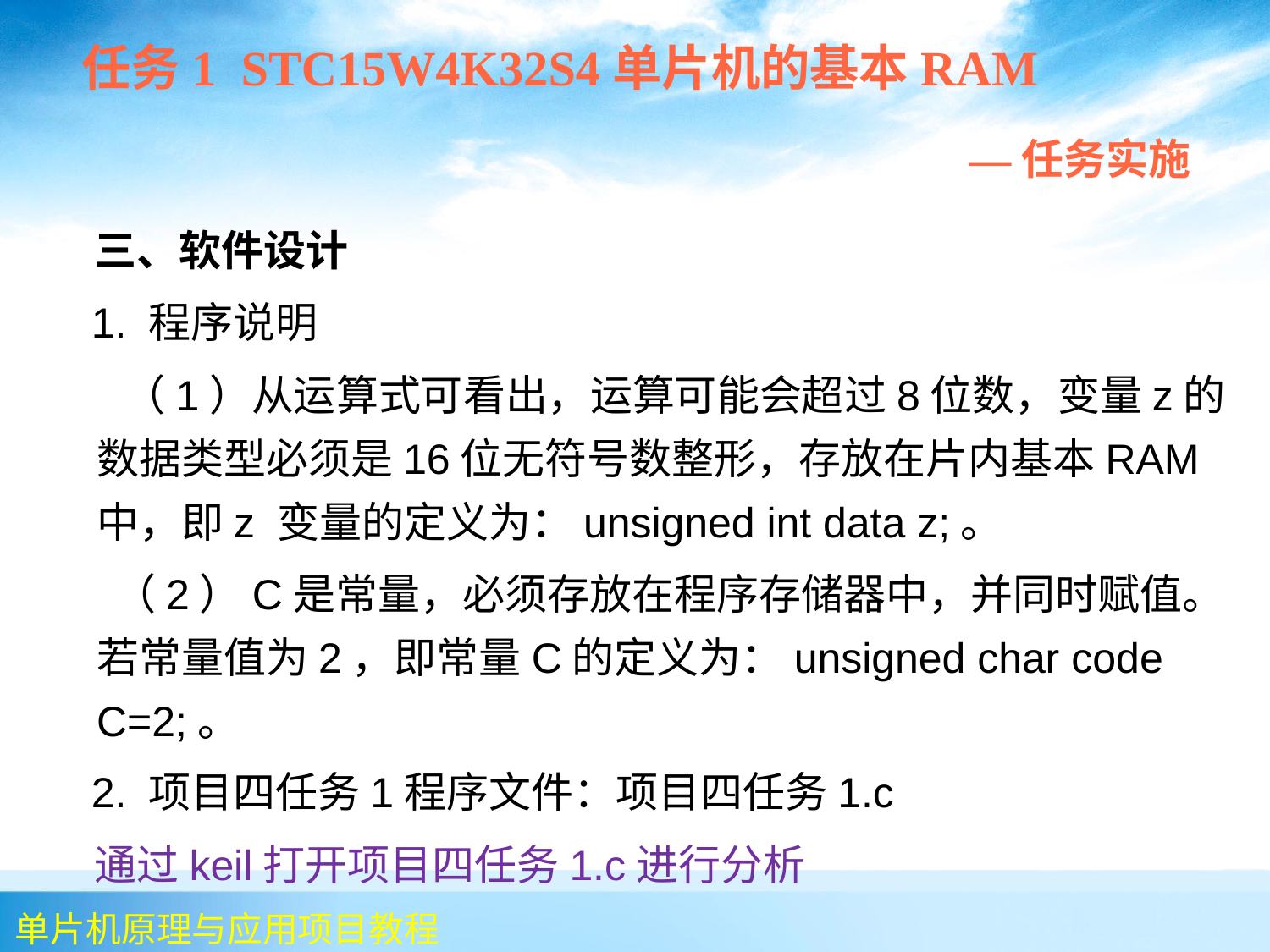

任务1  STC15W4K32S4单片机的基本RAM
                                                                            —任务实施
   三、软件设计
   1. 程序说明
      （1）从运算式可看出，运算可能会超过8位数，变量z的数据类型必须是16位无符号数整形，存放在片内基本RAM中，即z 变量的定义为：unsigned int data z;。
     （2）C是常量，必须存放在程序存储器中，并同时赋值。若常量值为2，即常量C的定义为：unsigned char code C=2;。
   2. 项目四任务1程序文件：项目四任务1.c
   通过keil打开项目四任务1.c进行分析